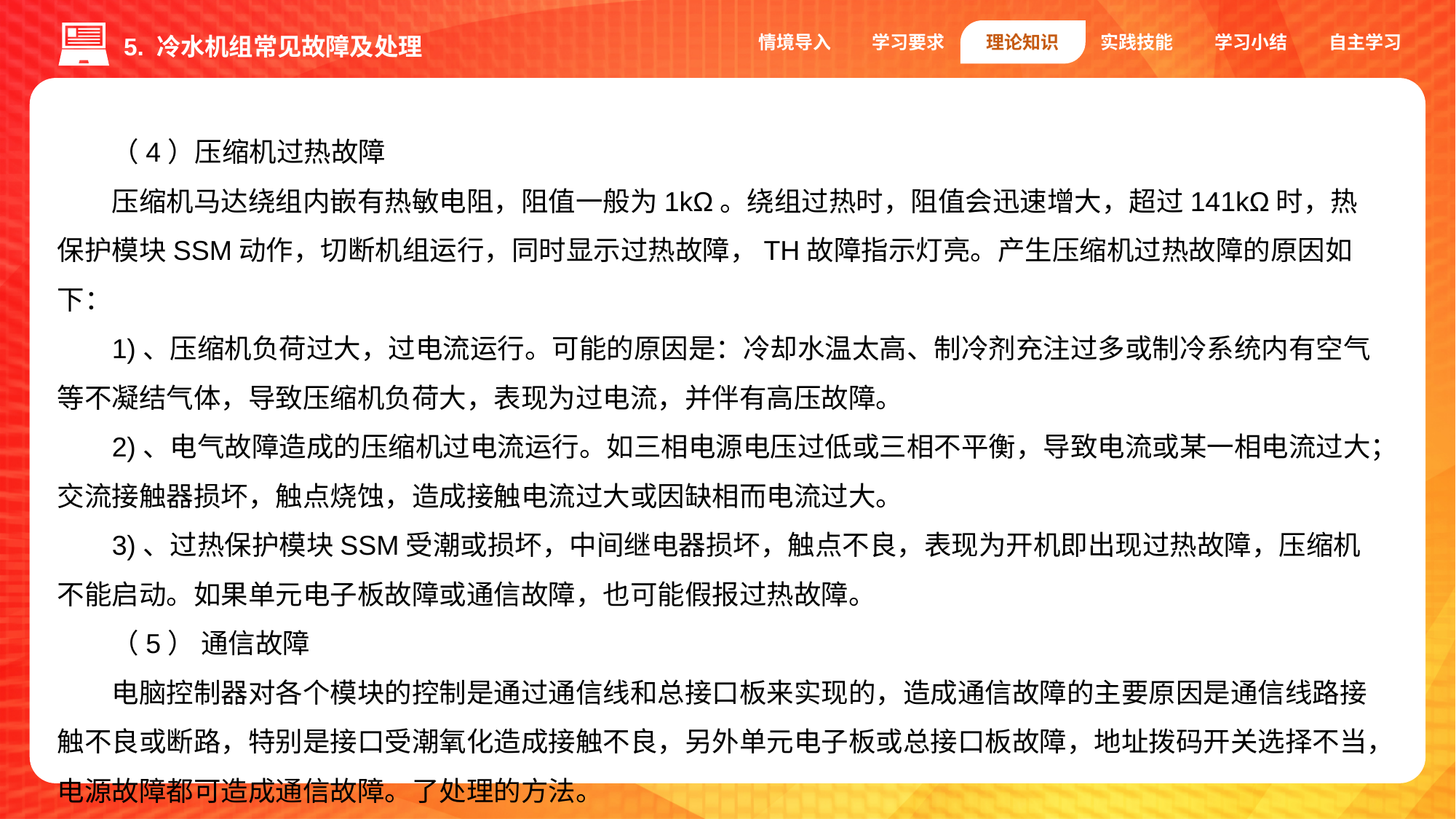

情境导入
学习要求
理论知识
实践技能
学习小结
自主学习

5. 冷水机组常见故障及处理
（4）压缩机过热故障
压缩机马达绕组内嵌有热敏电阻，阻值一般为1kΩ。绕组过热时，阻值会迅速增大，超过141kΩ时，热保护模块SSM动作，切断机组运行，同时显示过热故障，TH故障指示灯亮。产生压缩机过热故障的原因如下：
1)、压缩机负荷过大，过电流运行。可能的原因是：冷却水温太高、制冷剂充注过多或制冷系统内有空气等不凝结气体，导致压缩机负荷大，表现为过电流，并伴有高压故障。
2)、电气故障造成的压缩机过电流运行。如三相电源电压过低或三相不平衡，导致电流或某一相电流过大；交流接触器损坏，触点烧蚀，造成接触电流过大或因缺相而电流过大。
3)、过热保护模块SSM受潮或损坏，中间继电器损坏，触点不良，表现为开机即出现过热故障，压缩机不能启动。如果单元电子板故障或通信故障，也可能假报过热故障。
（5） 通信故障
电脑控制器对各个模块的控制是通过通信线和总接口板来实现的，造成通信故障的主要原因是通信线路接触不良或断路，特别是接口受潮氧化造成接触不良，另外单元电子板或总接口板故障，地址拨码开关选择不当，电源故障都可造成通信故障。了处理的方法。